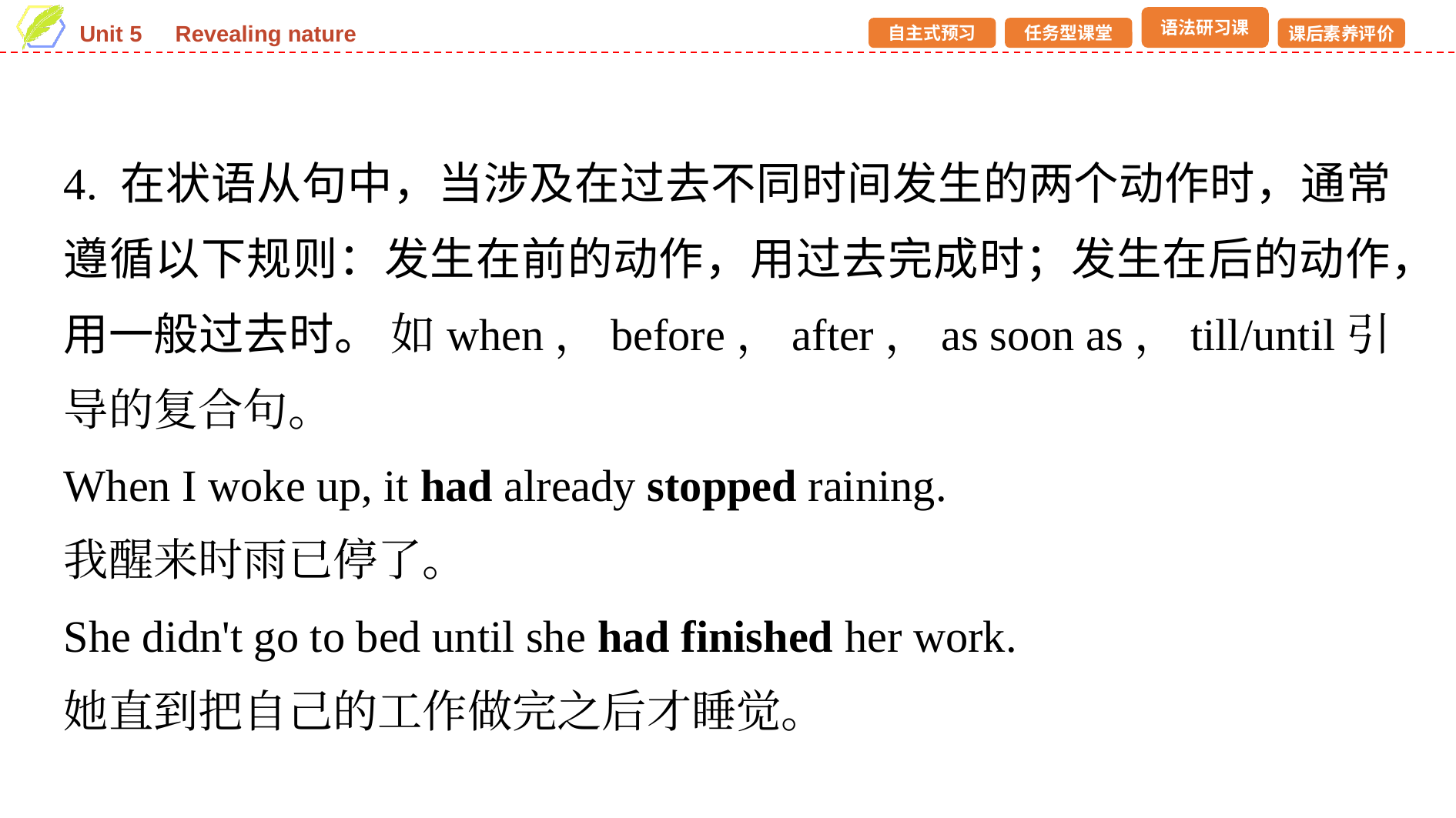

4. 在状语从句中，当涉及在过去不同时间发生的两个动作时，通常遵循以下规则：发生在前的动作，用过去完成时；发生在后的动作，用一般过去时。 如when，before，after，as soon as，till/until引导的复合句。
When I woke up, it had already stopped raining.
我醒来时雨已停了。
She didn't go to bed until she had finished her work.
她直到把自己的工作做完之后才睡觉。